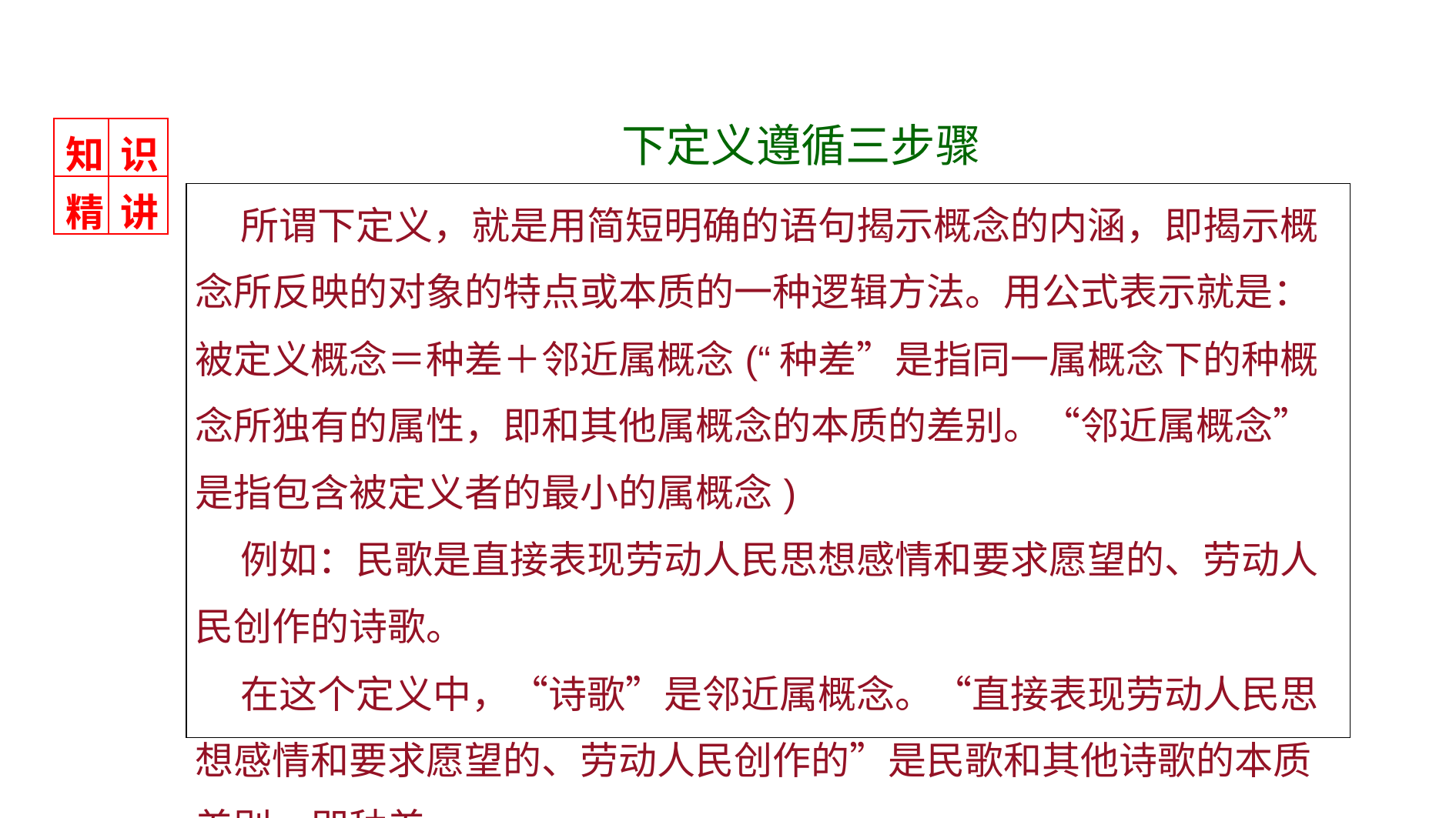

下定义遵循三步骤
| 知 | 识 |
| --- | --- |
| 精 | 讲 |
| 所谓下定义，就是用简短明确的语句揭示概念的内涵，即揭示概念所反映的对象的特点或本质的一种逻辑方法。用公式表示就是： 被定义概念＝种差＋邻近属概念(“种差”是指同一属概念下的种概念所独有的属性，即和其他属概念的本质的差别。“邻近属概念”是指包含被定义者的最小的属概念) 例如：民歌是直接表现劳动人民思想感情和要求愿望的、劳动人民创作的诗歌。 在这个定义中，“诗歌”是邻近属概念。“直接表现劳动人民思想感情和要求愿望的、劳动人民创作的”是民歌和其他诗歌的本质差别，即种差。 |
| --- |